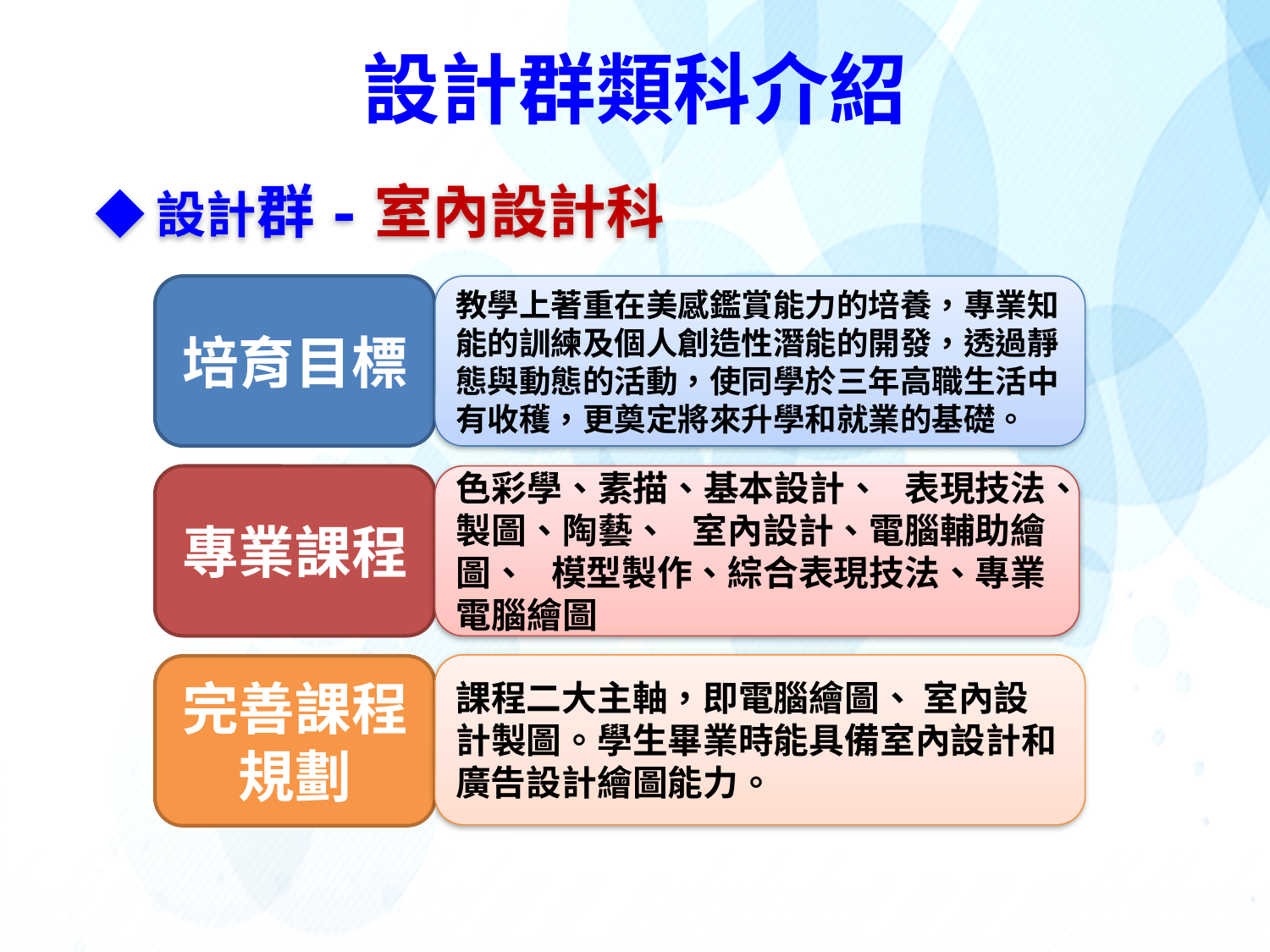

設計群類科介紹
◆設計群-室內設計科
培育目標
教學上著重在美感鑑賞能力的培養，專業知能的訓練及個人創造性潛能的開發，透過靜態與動態的活動，使同學於三年高職生活中有收穫，更奠定將來升學和就業的基礎。
專業課程
色彩學、素描、基本設計、   表現技法、製圖、陶藝、   室內設計、電腦輔助繪圖、   模型製作、綜合表現技法、專業電腦繪圖
課程二大主軸，即電腦繪圖、 室內設計製圖。學生畢業時能具備室內設計和廣告設計繪圖能力。
完善課程規劃